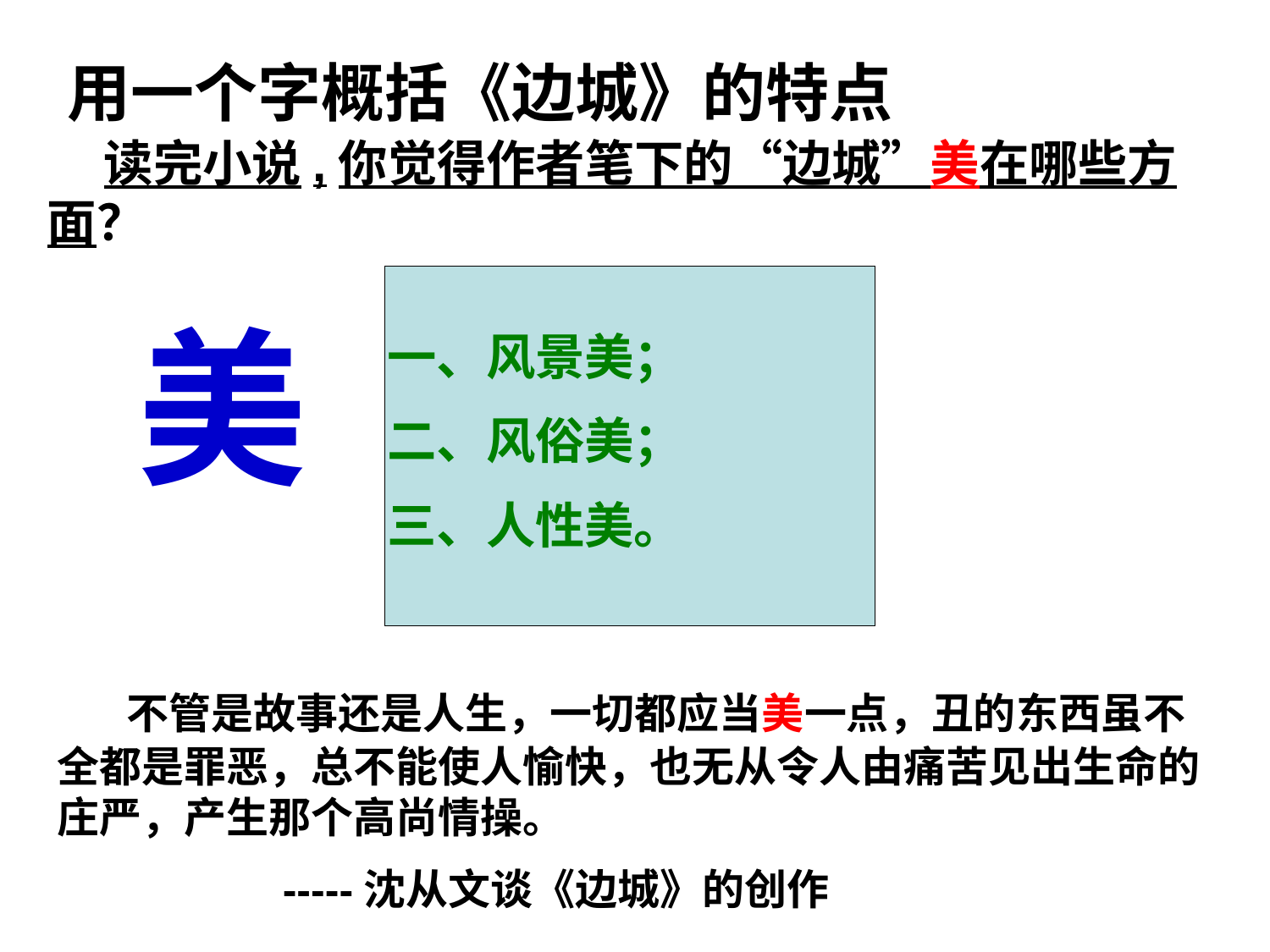

用一个字概括《边城》的特点
    读完小说,你觉得作者笔下的“边城”美在哪些方面？

一、风景美；
二、风俗美；
三、人性美。

美
　 不管是故事还是人生，一切都应当美一点，丑的东西虽不全都是罪恶，总不能使人愉快，也无从令人由痛苦见出生命的庄严，产生那个高尚情操。
                   -----沈从文谈《边城》的创作